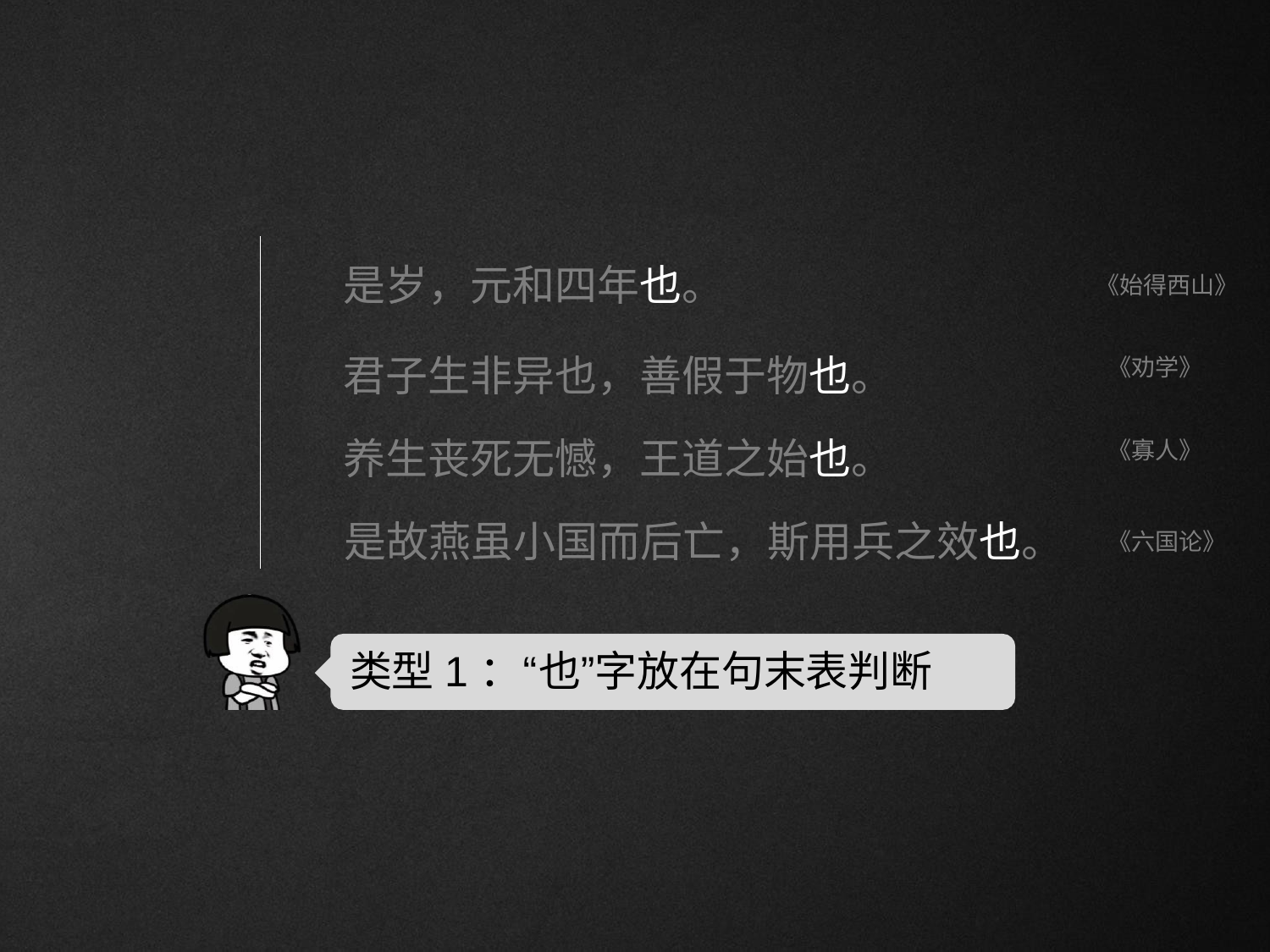

# 是岁，元和四年也。
君子生非异也，善假于物也。 养生丧死无憾，王道之始也。
《始得西山》
《劝学》
《寡人》
是故燕虽小国而后亡，斯用兵之效也。
《六国论》

类型1：“也”字放在句末表判断